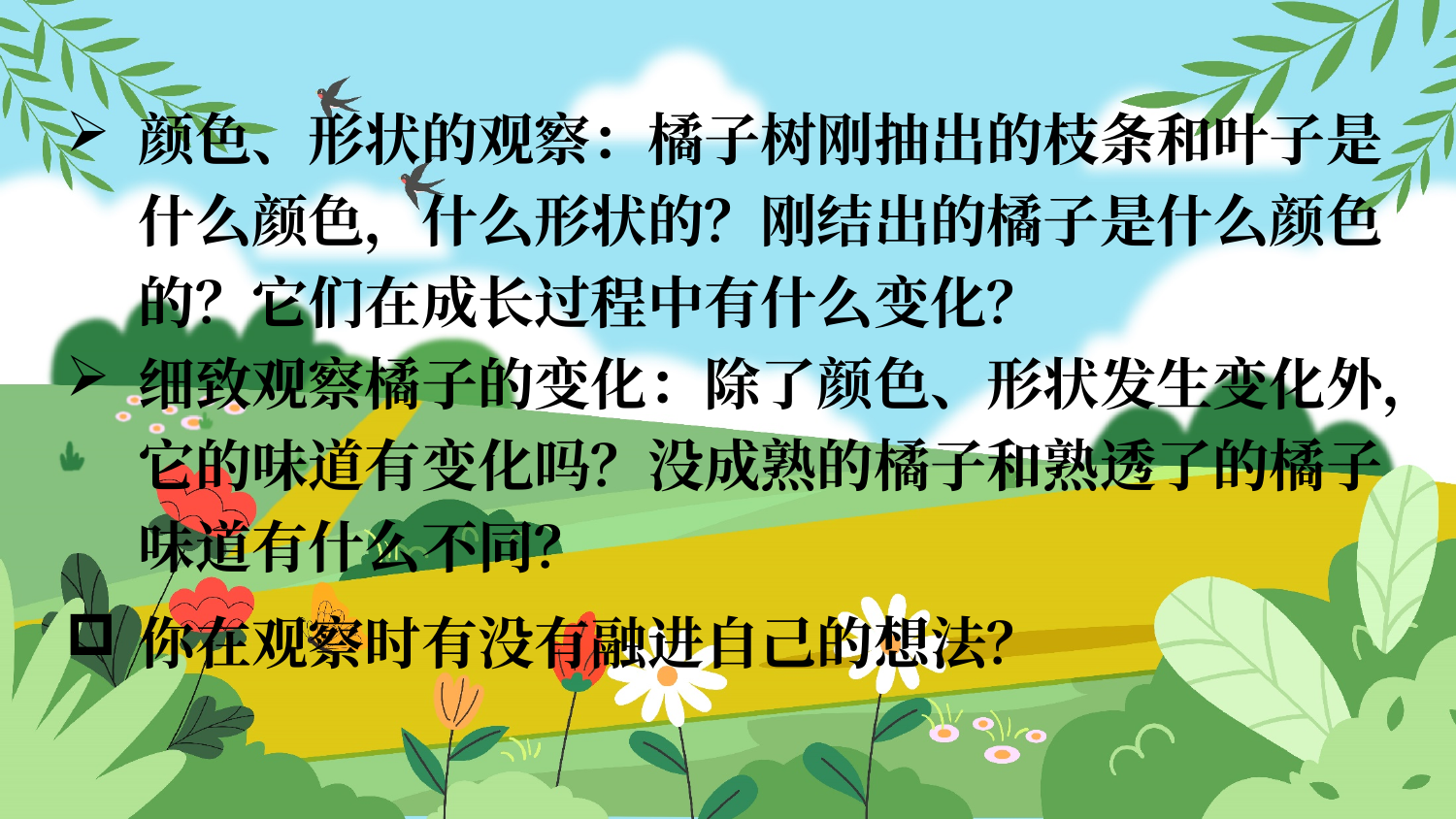

颜色、形状的观察：橘子树刚抽出的枝条和叶子是什么颜色，什么形状的？刚结出的橘子是什么颜色的？它们在成长过程中有什么变化？
细致观察橘子的变化：除了颜色、形状发生变化外，它的味道有变化吗？没成熟的橘子和熟透了的橘子味道有什么不同？
你在观察时有没有融进自己的想法？